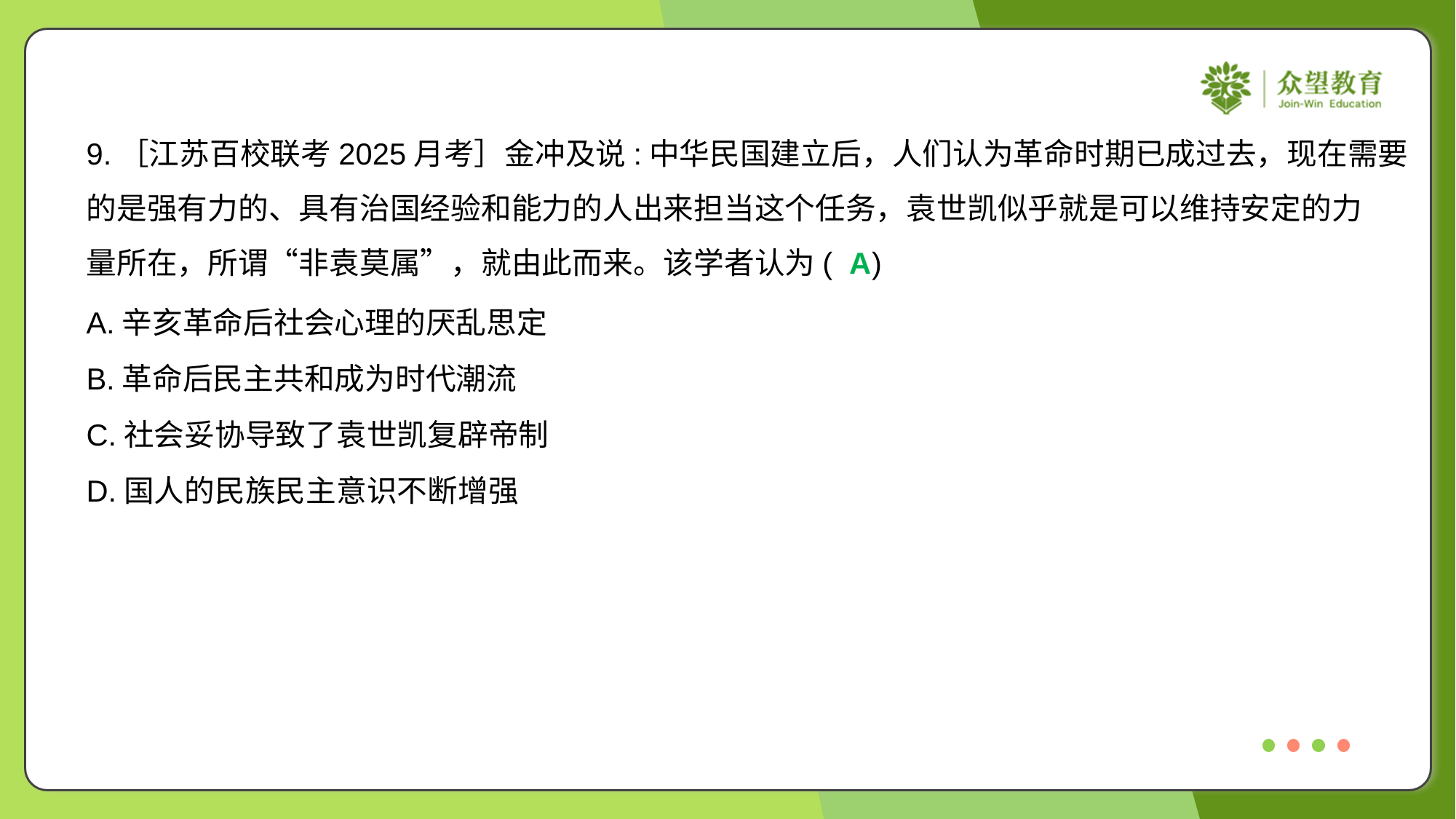

9.［江苏百校联考2025月考］金冲及说:中华民国建立后，人们认为革命时期已成过去，现在需要
的是强有力的、具有治国经验和能力的人出来担当这个任务，袁世凯似乎就是可以维持安定的力
量所在，所谓“非袁莫属”，就由此而来。该学者认为(     )
A
A.辛亥革命后社会心理的厌乱思定
B.革命后民主共和成为时代潮流
C.社会妥协导致了袁世凯复辟帝制
D.国人的民族民主意识不断增强